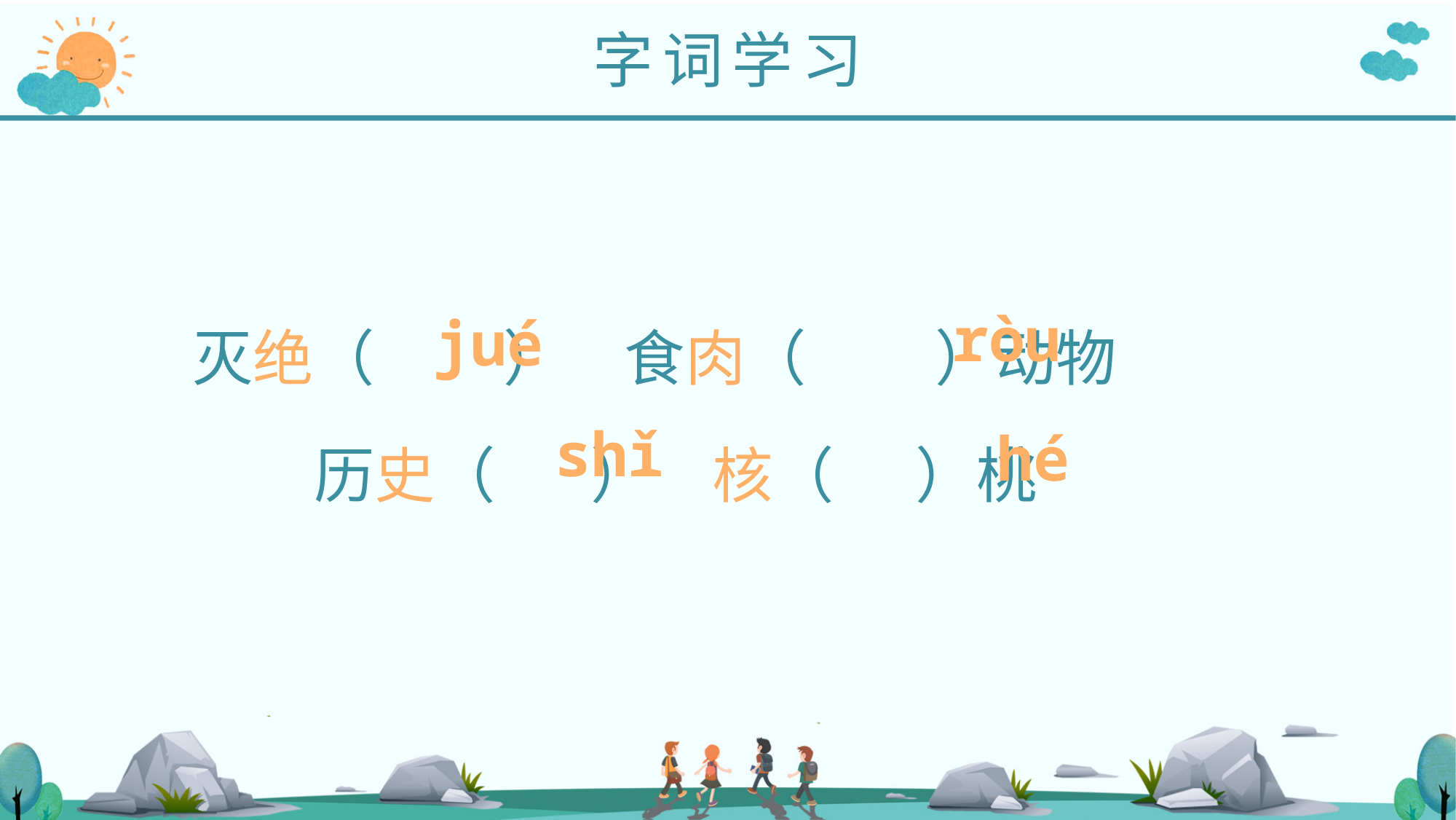

字词学习

ròu
jué
灭绝（  　   ）　食肉（　     ）动物
　　历史（       ）　核（      ）桃
shǐ
hé